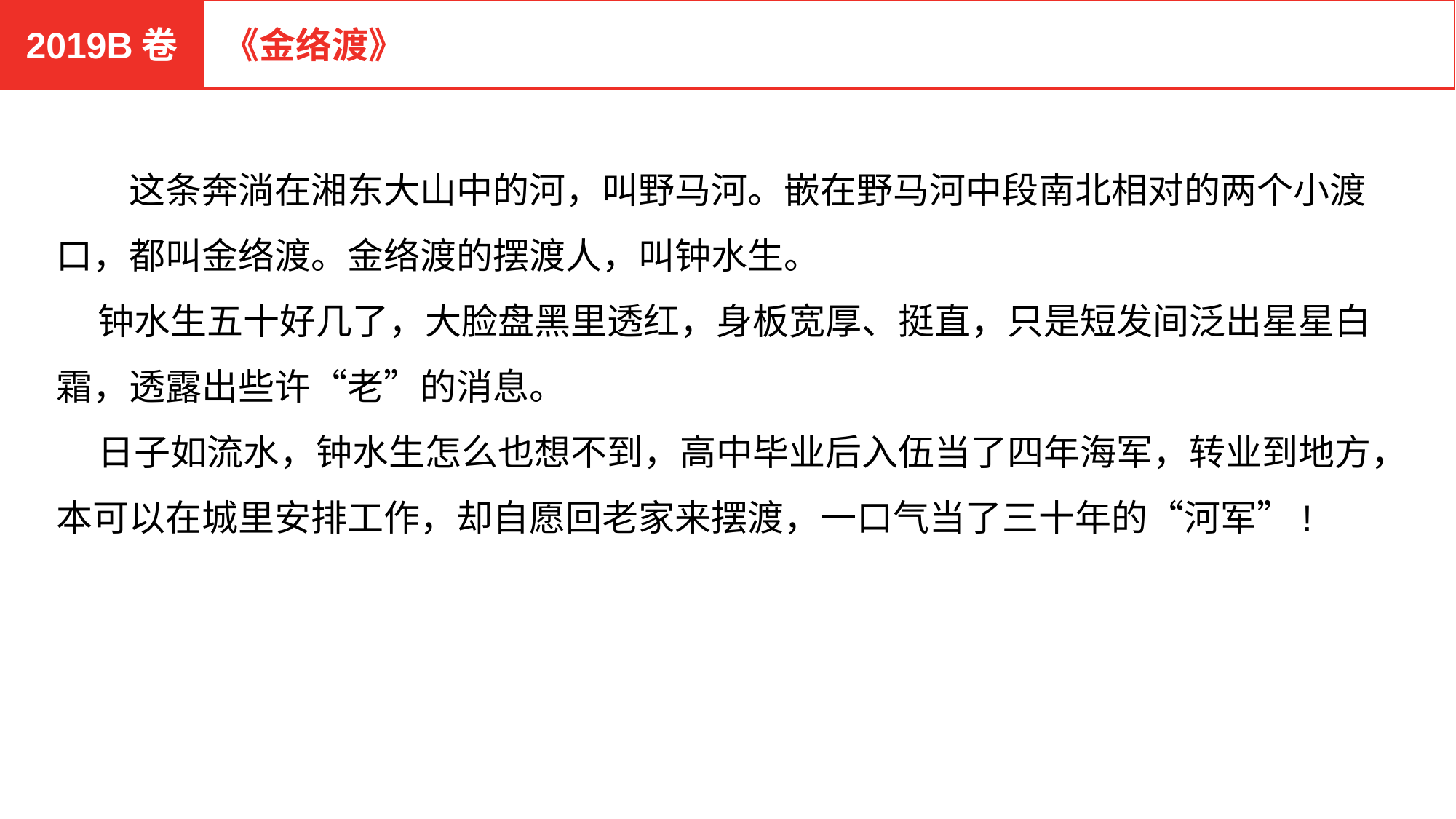

2019B卷
《金络渡》
　　这条奔淌在湘东大山中的河，叫野马河。嵌在野马河中段南北相对的两个小渡口，都叫金络渡。金络渡的摆渡人，叫钟水生。
    钟水生五十好几了，大脸盘黑里透红，身板宽厚、挺直，只是短发间泛出星星白霜，透露出些许“老”的消息。
    日子如流水，钟水生怎么也想不到，高中毕业后入伍当了四年海军，转业到地方，本可以在城里安排工作，却自愿回老家来摆渡，一口气当了三十年的“河军”!